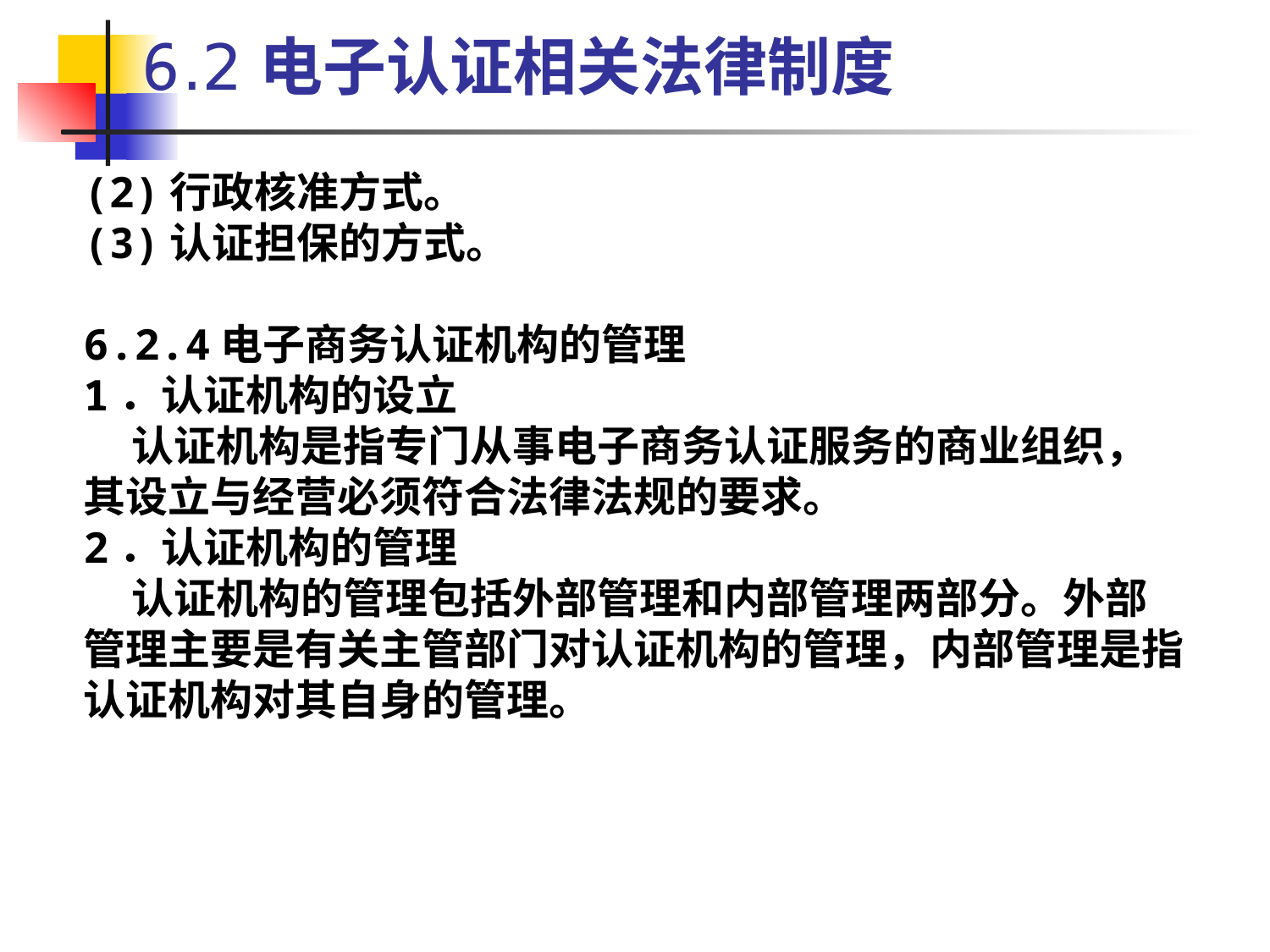

6.2电子认证相关法律制度
(2)行政核准方式。
(3)认证担保的方式。

6.2.4电子商务认证机构的管理
1．认证机构的设立
    认证机构是指专门从事电子商务认证服务的商业组织，其设立与经营必须符合法律法规的要求。
2．认证机构的管理
    认证机构的管理包括外部管理和内部管理两部分。外部管理主要是有关主管部门对认证机构的管理，内部管理是指认证机构对其自身的管理。